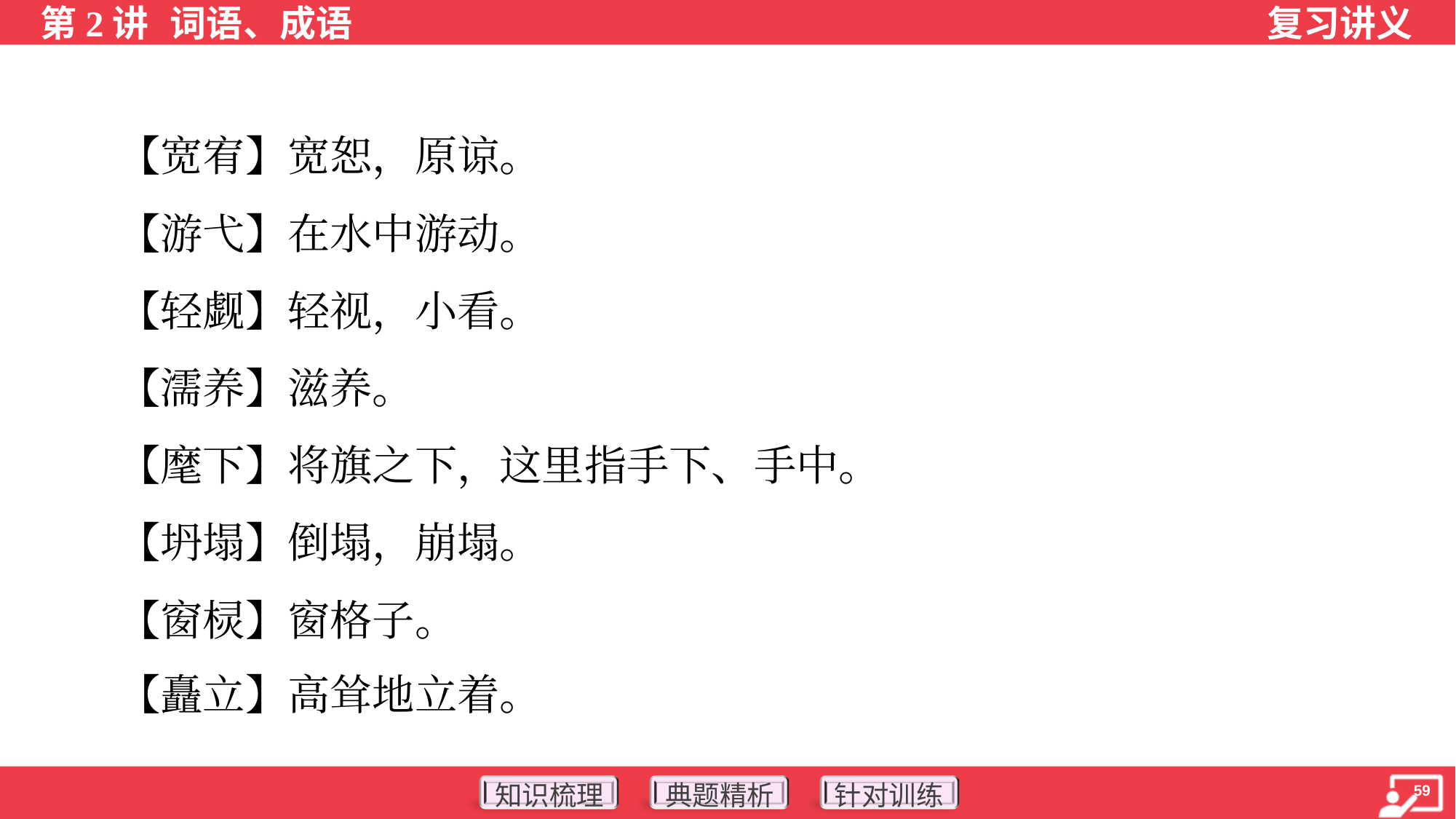

【宽宥】宽恕，原谅。
    【游弋】在水中游动。
    【轻觑】轻视，小看。
    【濡养】滋养。
    【麾下】将旗之下，这里指手下、手中。
    【坍塌】倒塌，崩塌。
    【窗棂】窗格子。
    【矗立】高耸地立着。